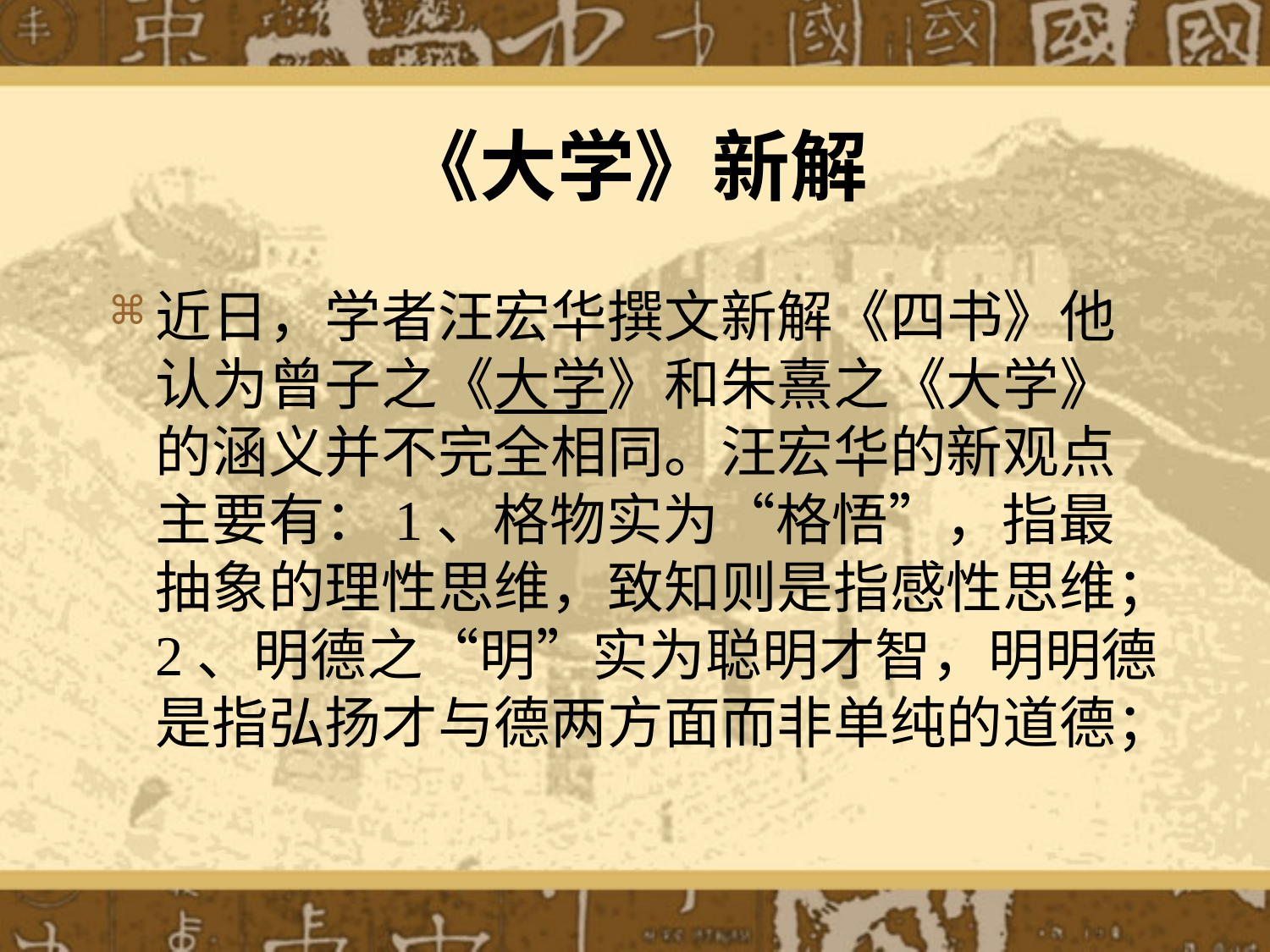

# 《大学》新解
近日，学者汪宏华撰文新解《四书》他认为曾子之《大学》和朱熹之《大学》的涵义并不完全相同。汪宏华的新观点主要有：1、格物实为“格悟”，指最抽象的理性思维，致知则是指感性思维；2、明德之“明”实为聪明才智，明明德是指弘扬才与德两方面而非单纯的道德；